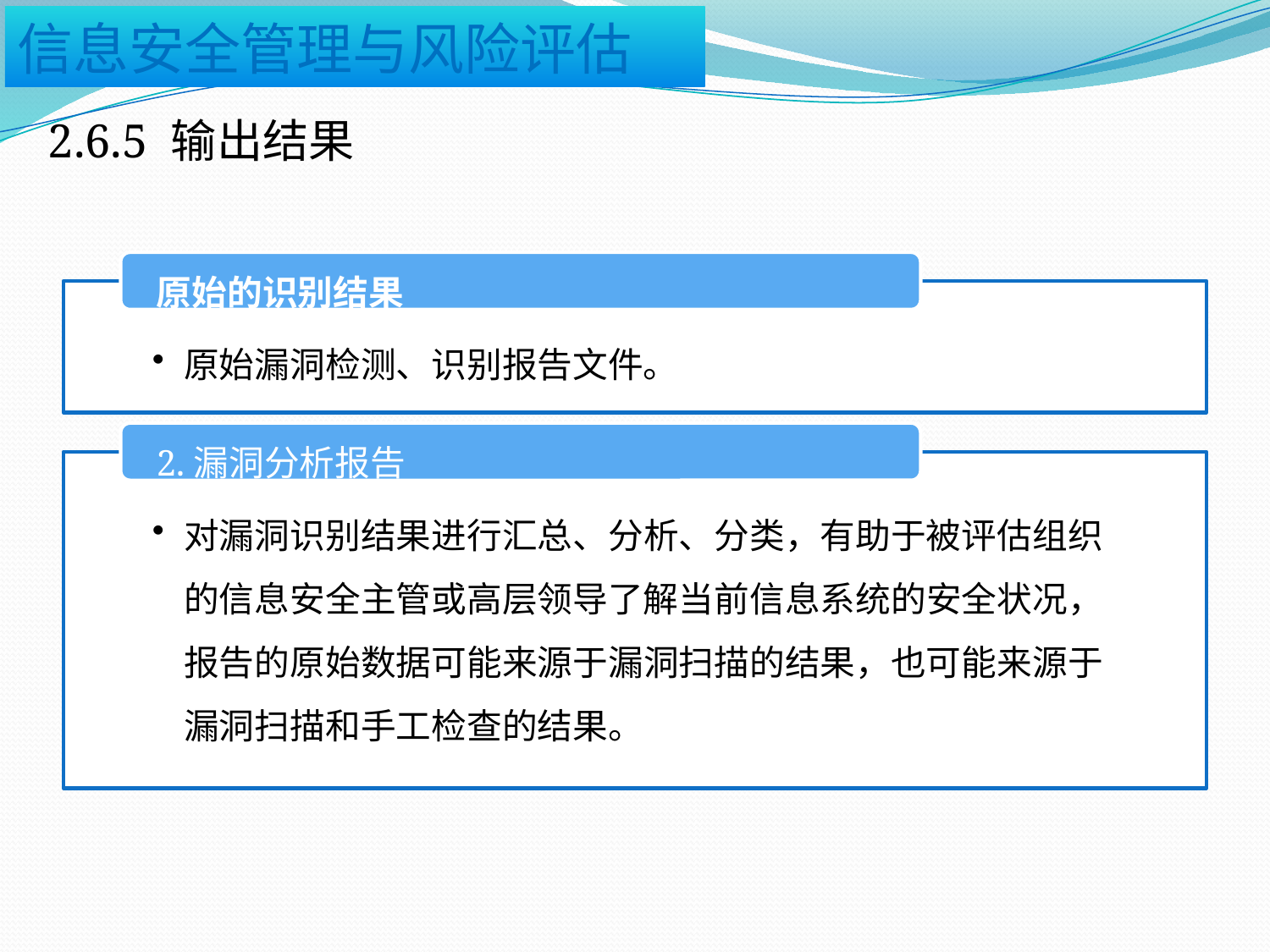

2.6.5 输出结果
原始漏洞检测、识别报告文件。
原始的识别结果
对漏洞识别结果进行汇总、分析、分类，有助于被评估组织的信息安全主管或高层领导了解当前信息系统的安全状况，报告的原始数据可能来源于漏洞扫描的结果，也可能来源于漏洞扫描和手工检查的结果。
2.漏洞分析报告